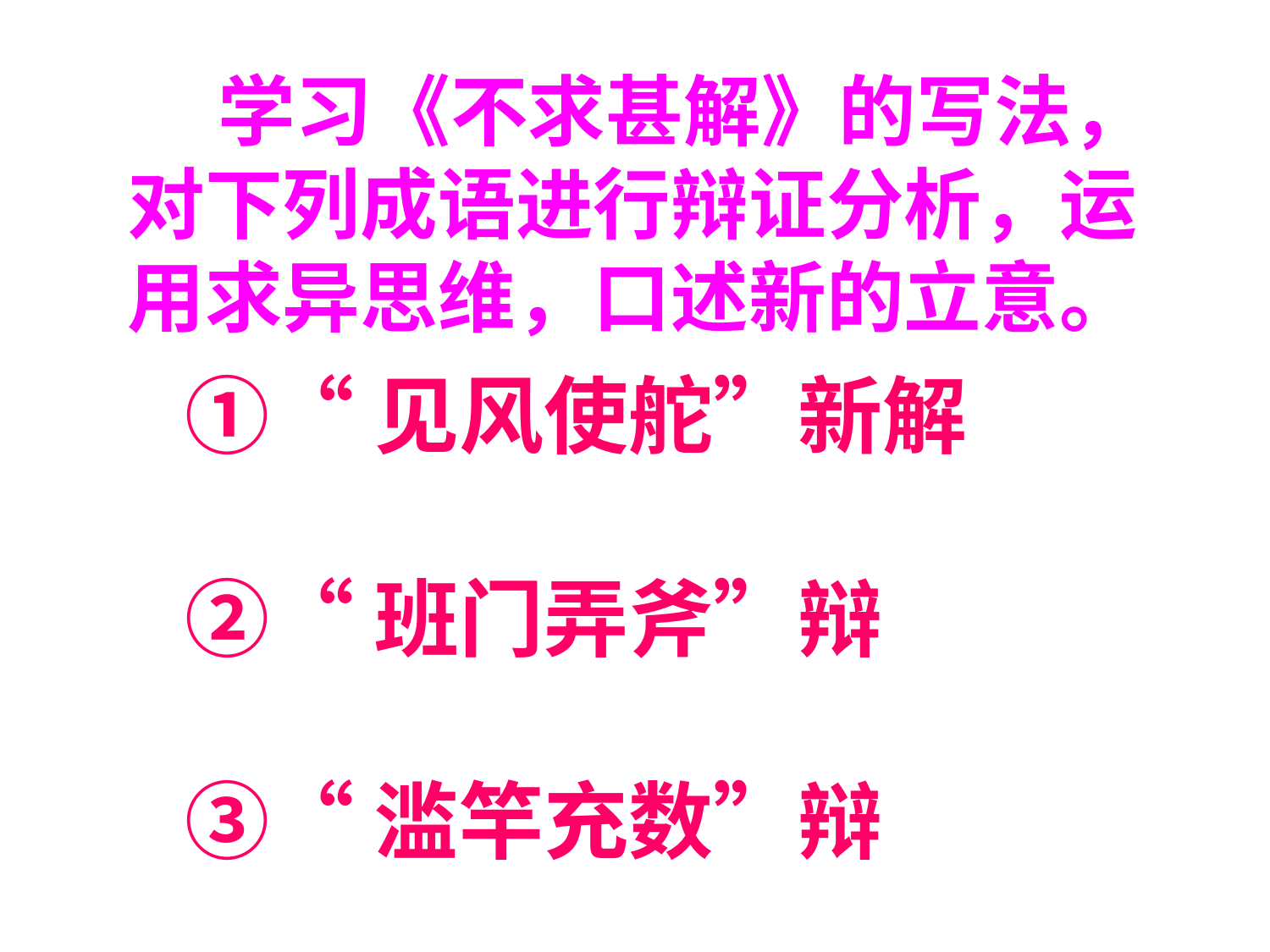

学习《不求甚解》的写法，对下列成语进行辩证分析，运用求异思维，口述新的立意。
①“见风使舵”新解

②“班门弄斧”辩

③“滥竿充数”辩